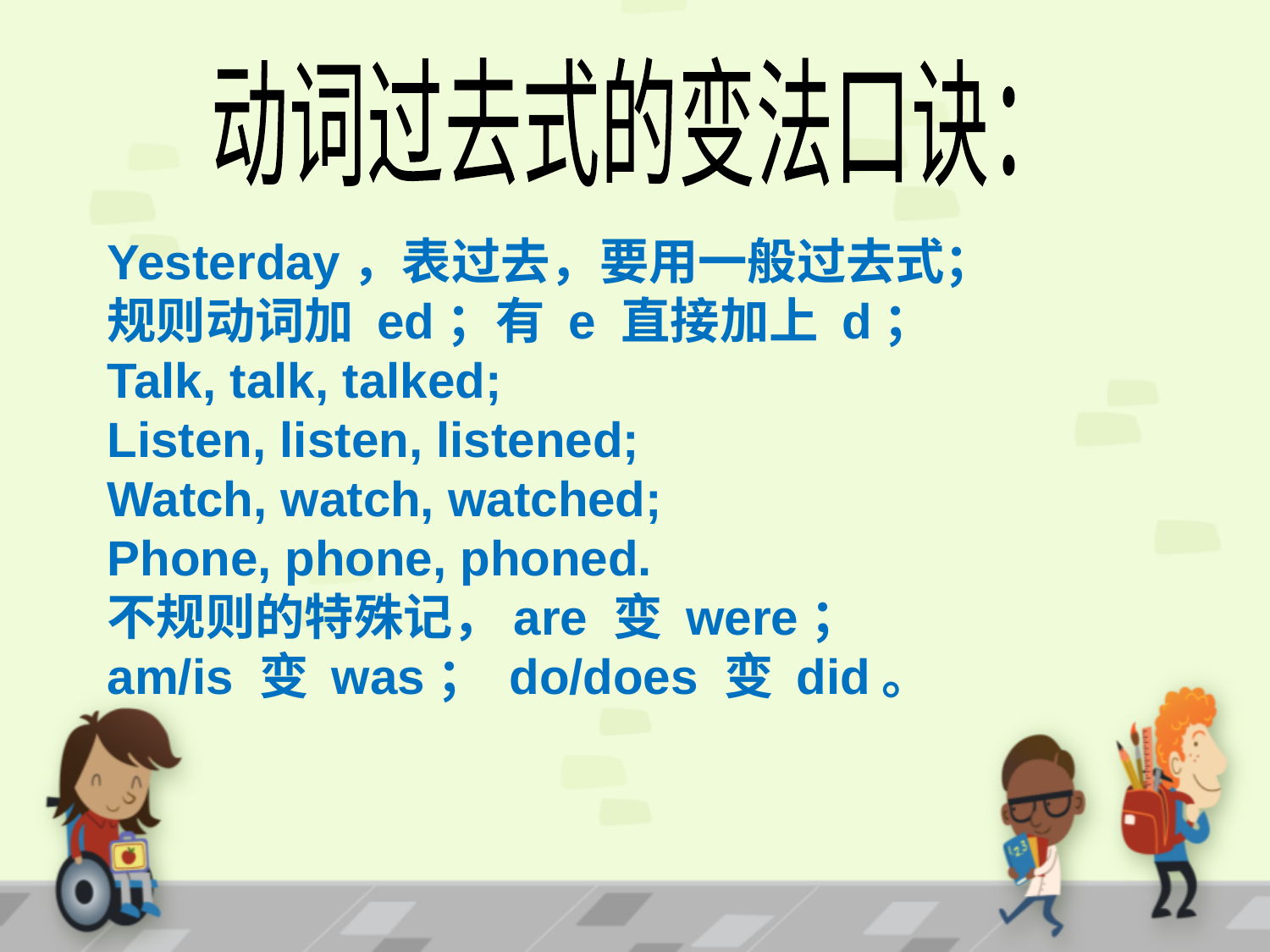

动词过去式的变法口诀：
Yesterday，表过去，要用一般过去式；
规则动词加 ed；有 e 直接加上 d；
Talk, talk, talked;
Listen, listen, listened;
Watch, watch, watched;
Phone, phone, phoned.
不规则的特殊记，are 变 were；
am/is 变 was； do/does 变 did。